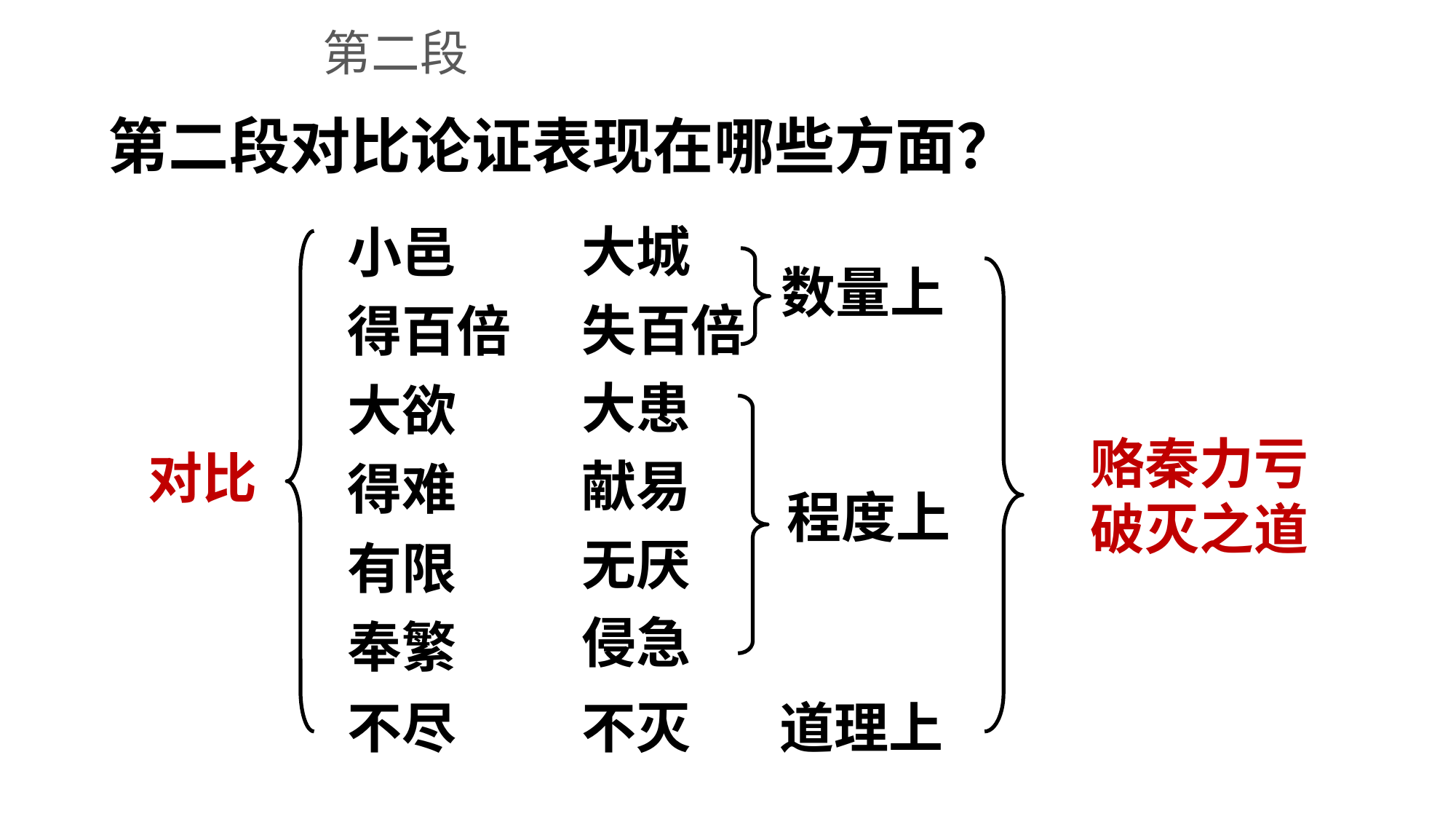

第二段
第二段对比论证表现在哪些方面？
大城
小邑

数量上

失百倍
得百倍
大患
大欲

赂秦力亏
破灭之道
对比
献易
得难
程度上
无厌
有限
侵急
奉繁
不尽
不灭
道理上